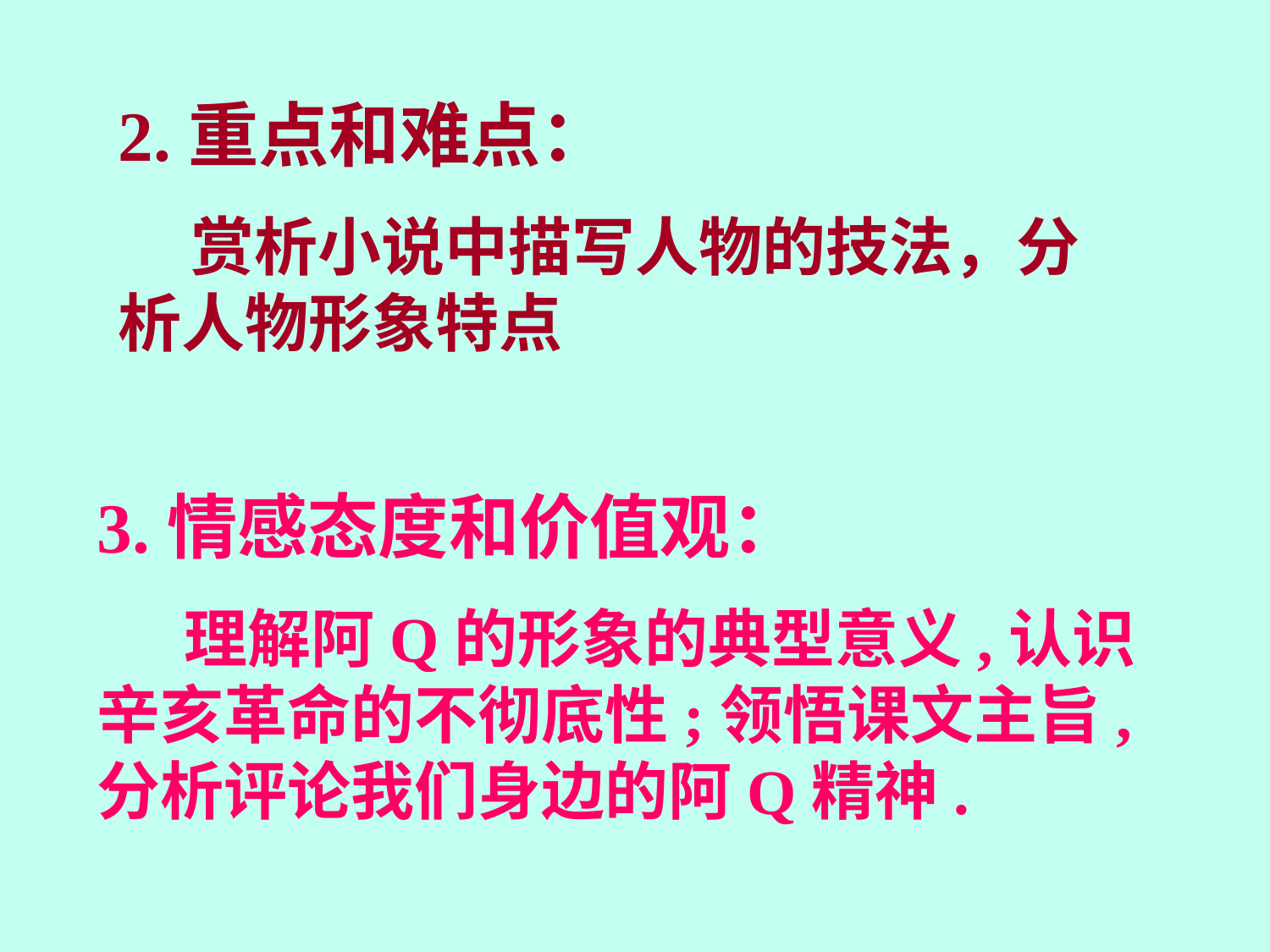

2.重点和难点：
    赏析小说中描写人物的技法，分析人物形象特点
3.情感态度和价值观：
     理解阿Q的形象的典型意义,认识辛亥革命的不彻底性;领悟课文主旨,分析评论我们身边的阿Q精神.